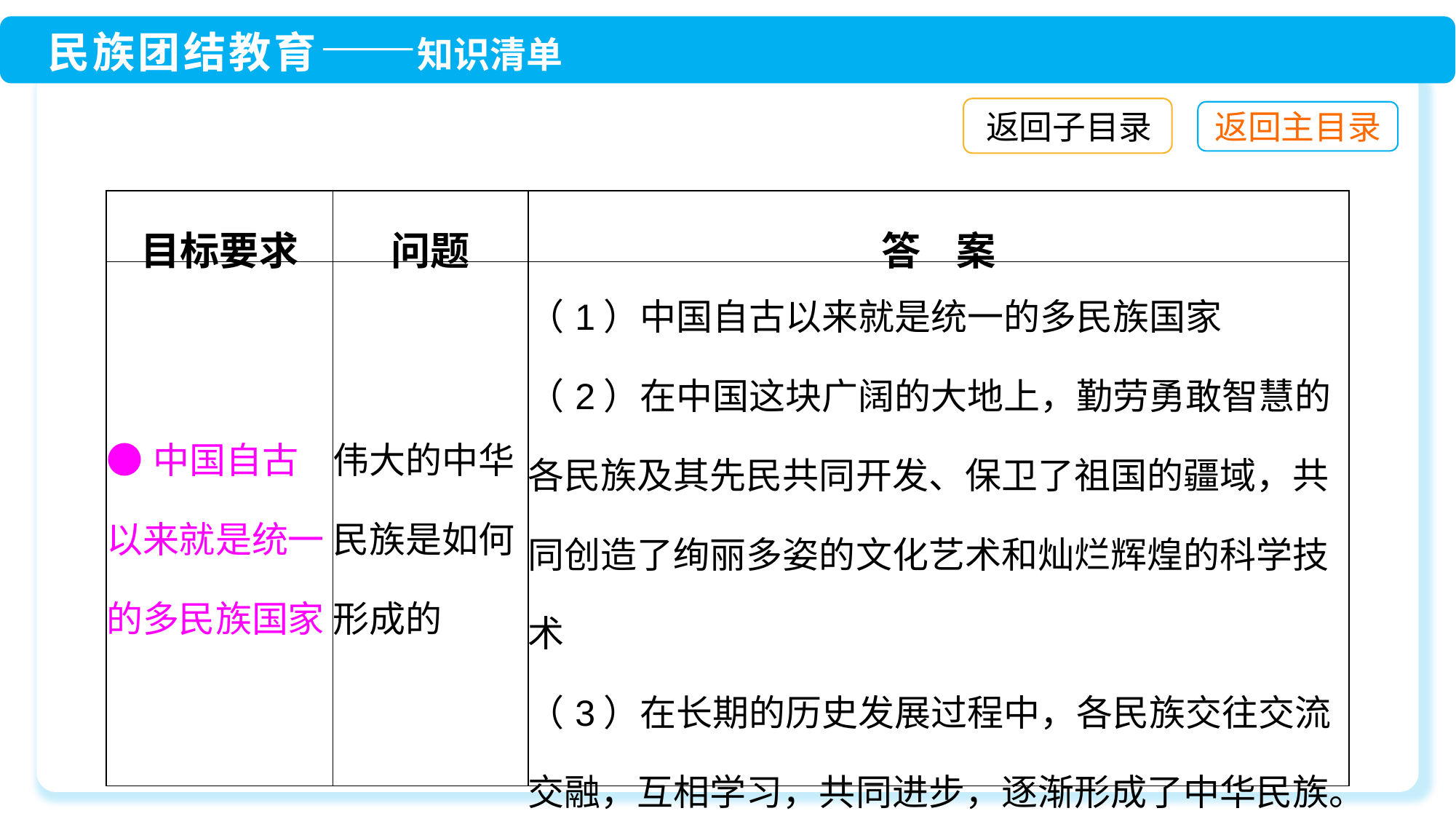

返回子目录
| 目标要求 | 问题 | 答 案 |
| --- | --- | --- |
| ●中国自古以来就是统一的多民族国家 | 伟大的中华民族是如何形成的 | （1）中国自古以来就是统一的多民族国家 （2）在中国这块广阔的大地上，勤劳勇敢智慧的各民族及其先民共同开发、保卫了祖国的疆域，共同创造了绚丽多姿的文化艺术和灿烂辉煌的科学技术 （3）在长期的历史发展过程中，各民族交往交流交融，互相学习，共同进步，逐渐形成了中华民族。中国是中华各民族共同的家园 |